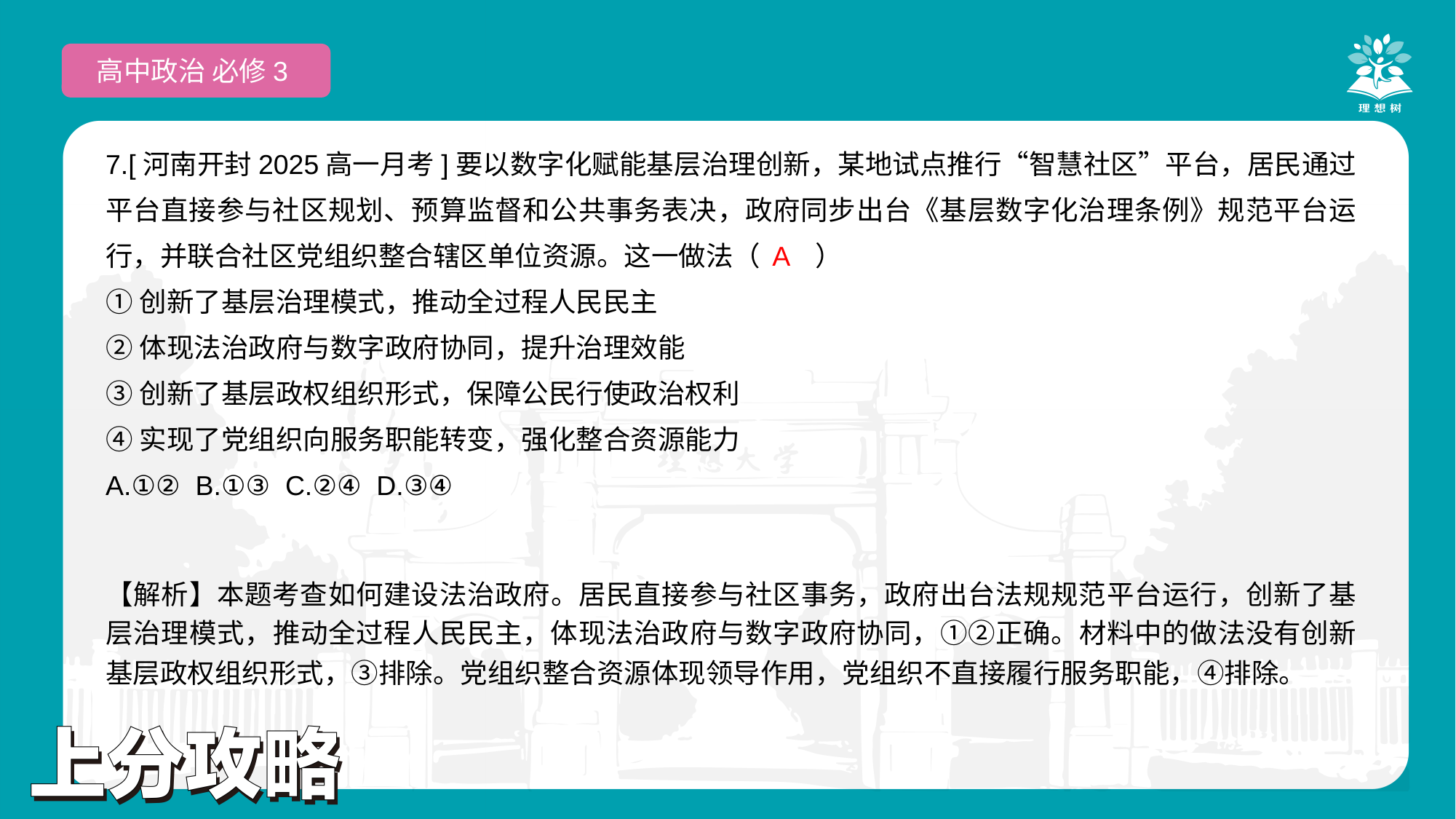

高中政治 必修3
7.[河南开封2025高一月考]要以数字化赋能基层治理创新，某地试点推行“智慧社区”平台，居民通过平台直接参与社区规划、预算监督和公共事务表决，政府同步出台《基层数字化治理条例》规范平台运行，并联合社区党组织整合辖区单位资源。这一做法（　　）
①创新了基层治理模式，推动全过程人民民主
②体现法治政府与数字政府协同，提升治理效能
③创新了基层政权组织形式，保障公民行使政治权利
④实现了党组织向服务职能转变，强化整合资源能力
A.①②  B.①③  C.②④  D.③④
 A
【解析】本题考查如何建设法治政府。居民直接参与社区事务，政府出台法规规范平台运行，创新了基层治理模式，推动全过程人民民主，体现法治政府与数字政府协同，①②正确。材料中的做法没有创新基层政权组织形式，③排除。党组织整合资源体现领导作用，党组织不直接履行服务职能，④排除。